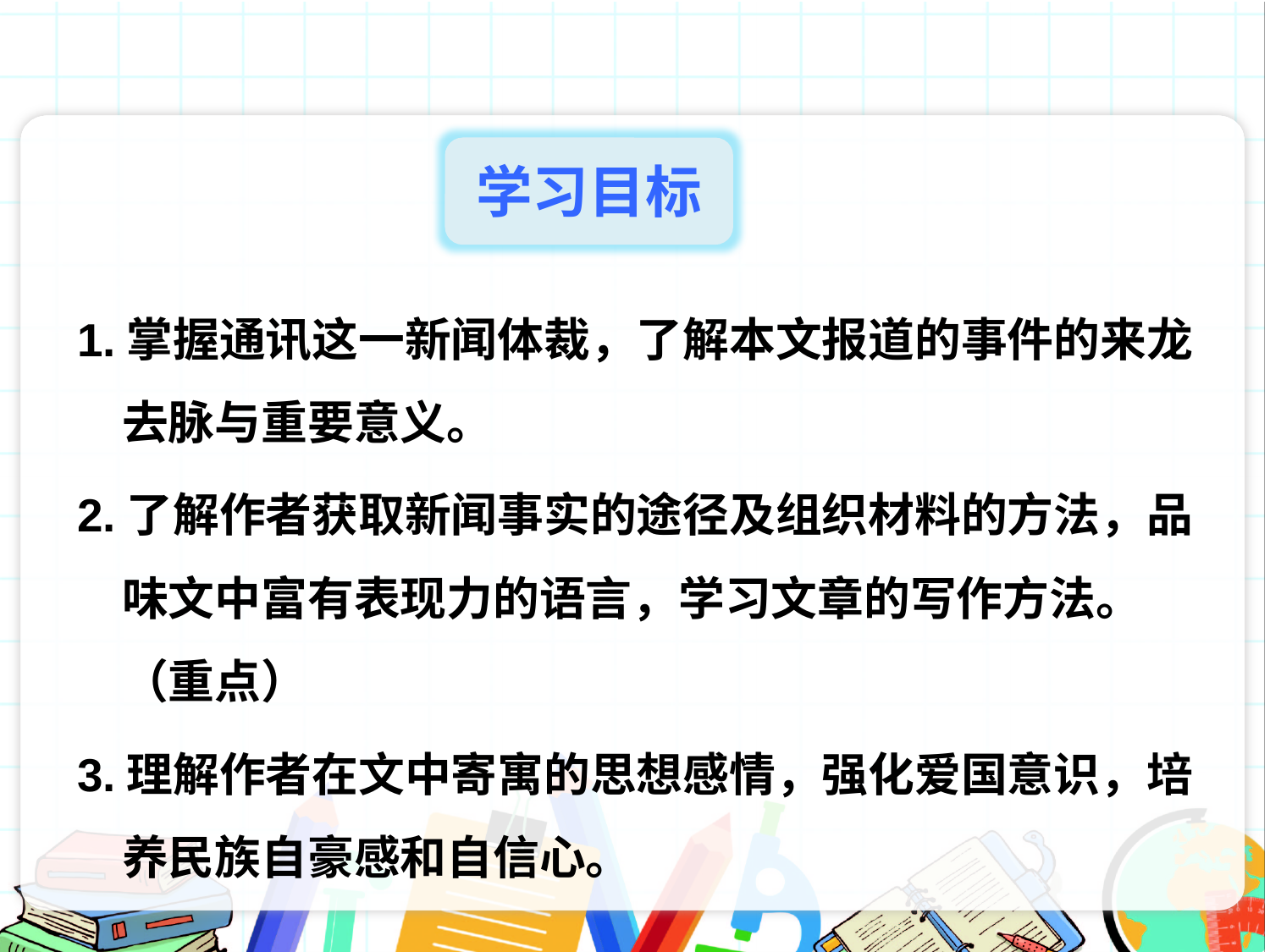

学习目标
1.掌握通讯这一新闻体裁，了解本文报道的事件的来龙去脉与重要意义。
2.了解作者获取新闻事实的途径及组织材料的方法，品味文中富有表现力的语言，学习文章的写作方法。（重点）
3.理解作者在文中寄寓的思想感情，强化爱国意识，培养民族自豪感和自信心。